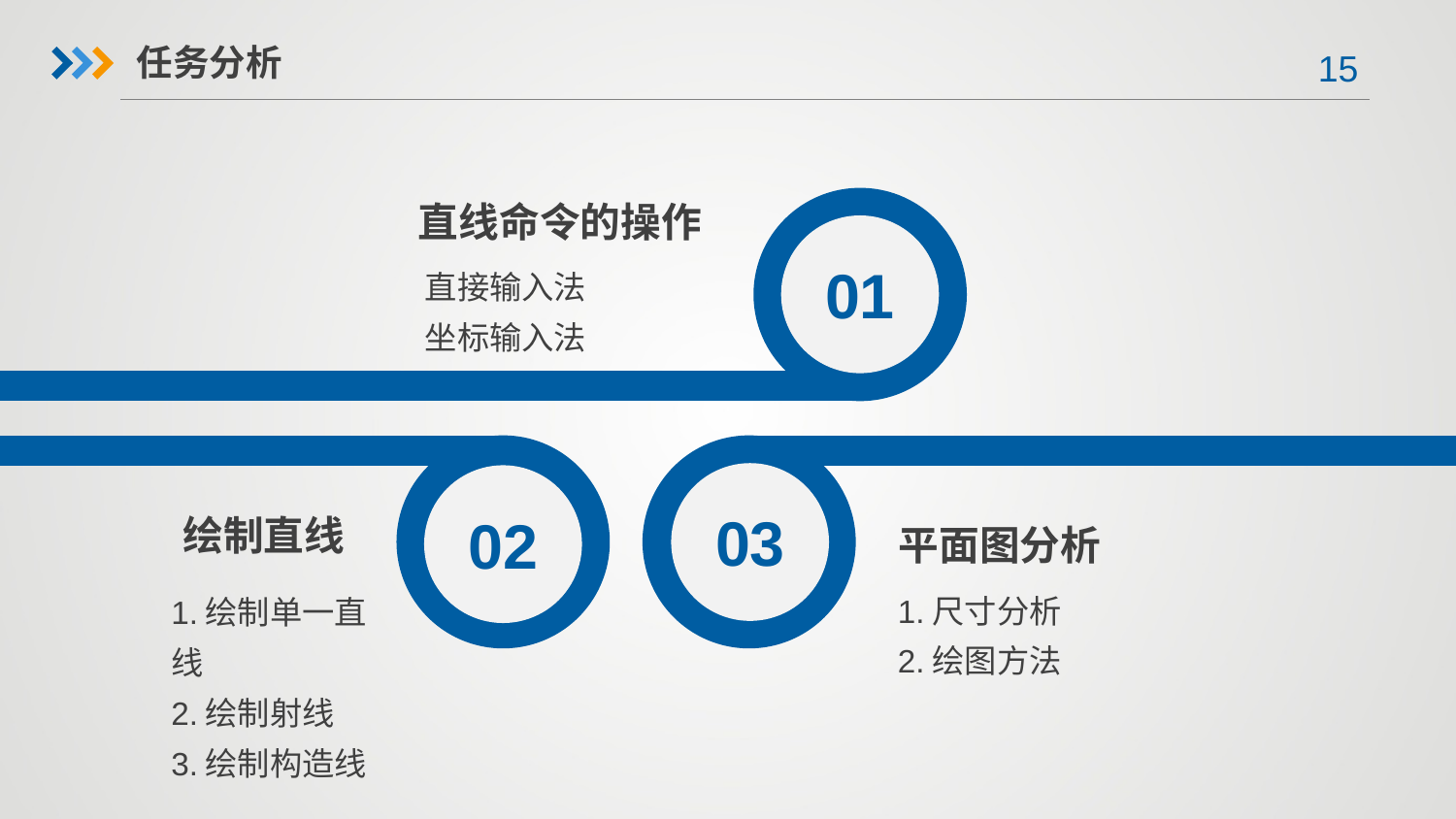

任务分析

01
直线命令的操作
直接输入法
坐标输入法

02

03
绘制直线
平面图分析
1.尺寸分析
2.绘图方法
1.绘制单一直线
2.绘制射线
3.绘制构造线